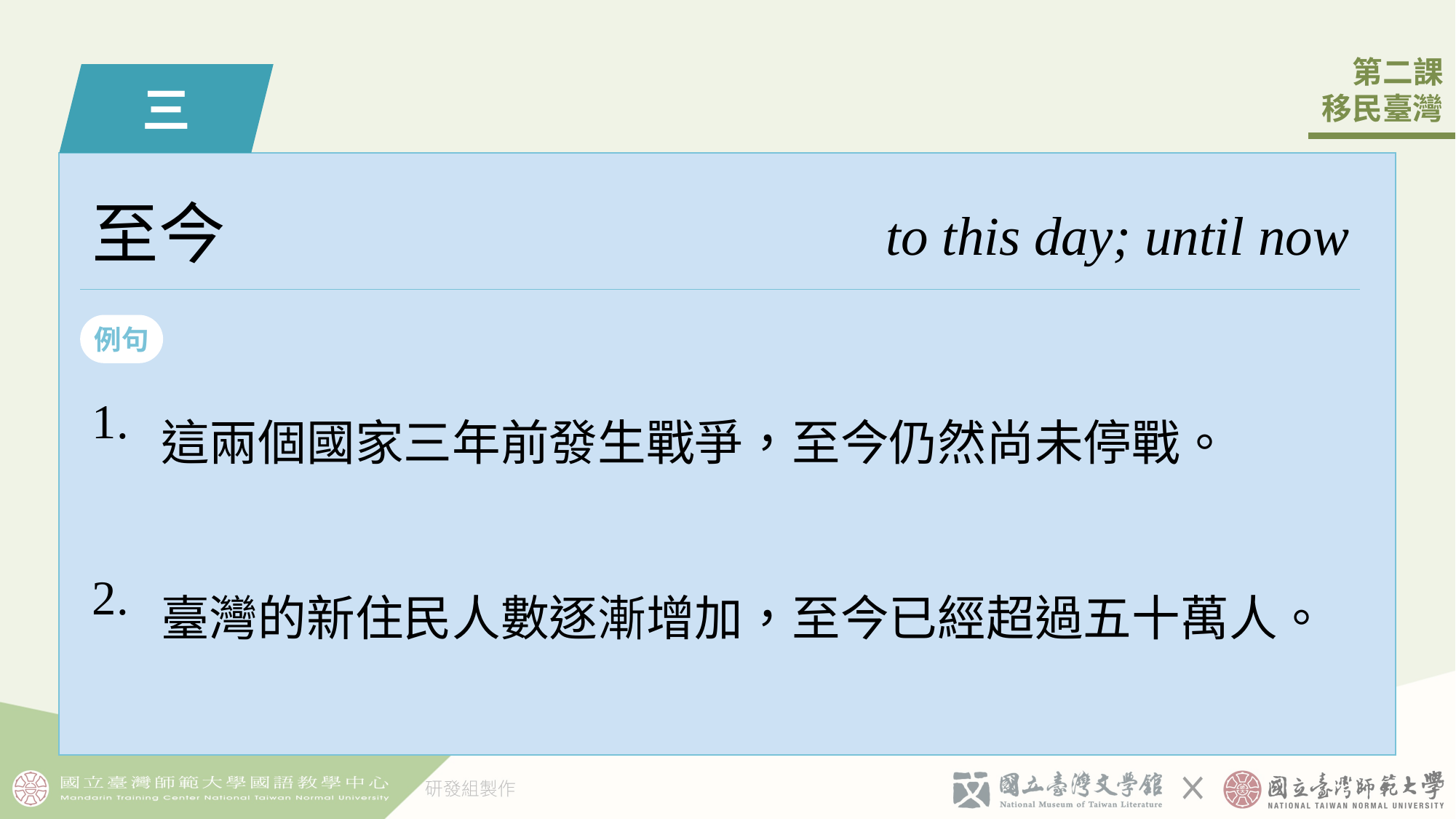

三
至今
to this day; until now
例句
| 1. | 這兩個󠇡國家三年前發生戰爭，至今仍然尚未停戰。 |
| --- | --- |
| 2. | 臺灣的新住民人數逐漸增加，至今已經超過五十萬人。 |
6